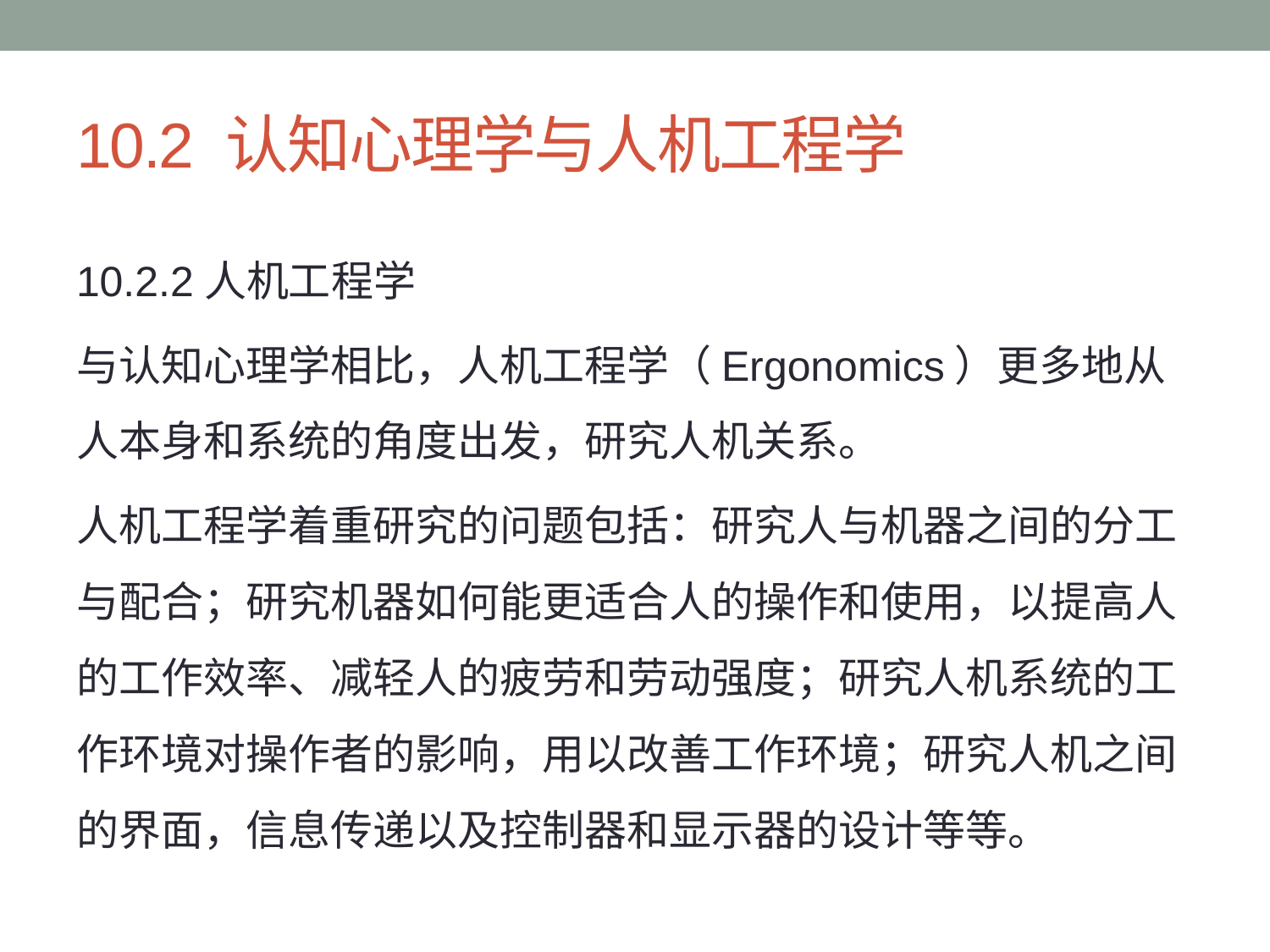

# 10.2 认知心理学与人机工程学
10.2.2人机工程学
与认知心理学相比，人机工程学（Ergonomics）更多地从人本身和系统的角度出发，研究人机关系。
人机工程学着重研究的问题包括：研究人与机器之间的分工与配合；研究机器如何能更适合人的操作和使用，以提高人的工作效率、减轻人的疲劳和劳动强度；研究人机系统的工作环境对操作者的影响，用以改善工作环境；研究人机之间的界面，信息传递以及控制器和显示器的设计等等。